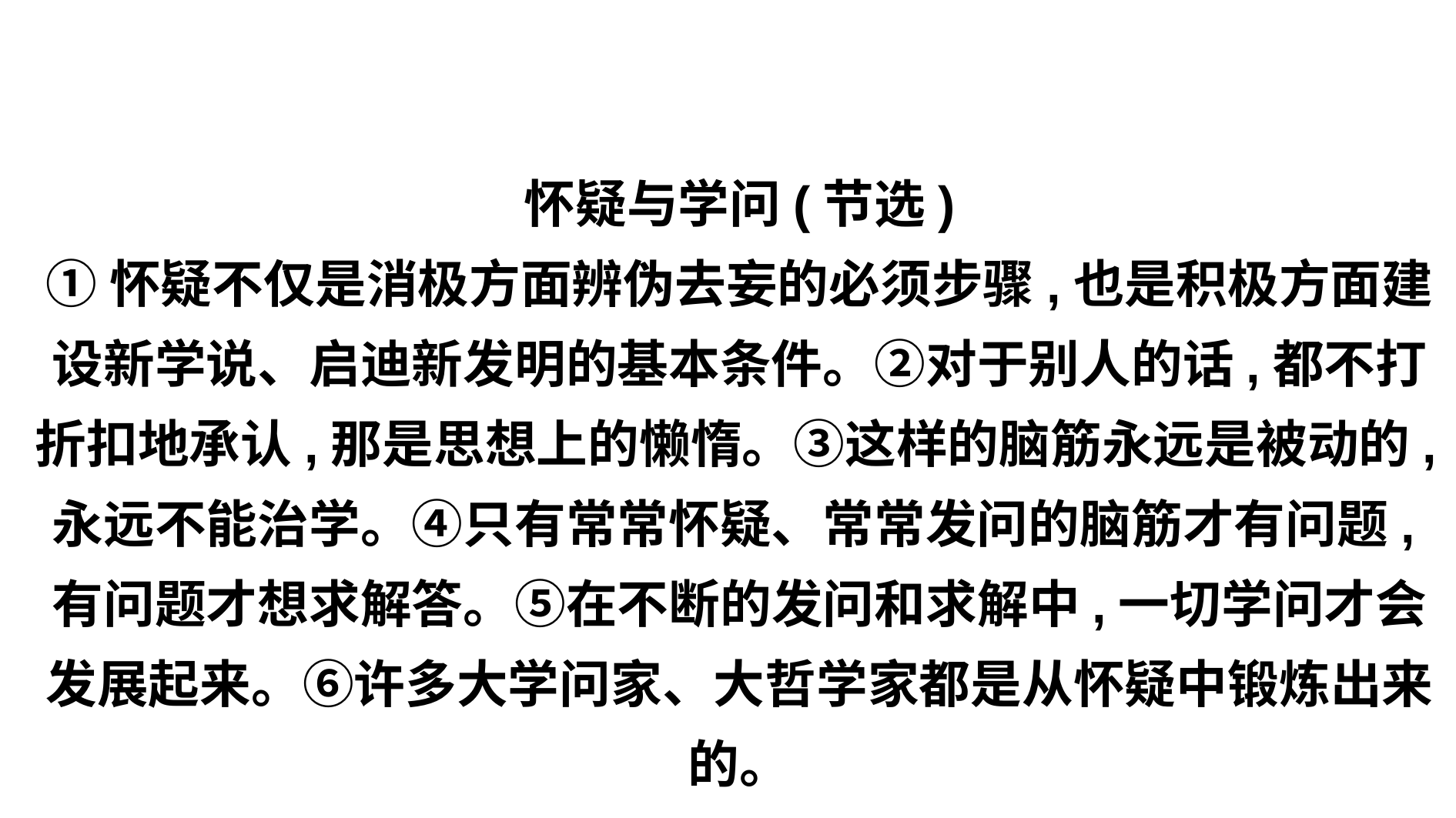

怀疑与学问(节选)
①怀疑不仅是消极方面辨伪去妄的必须步骤,也是积极方面建设新学说、启迪新发明的基本条件。②对于别人的话,都不打折扣地承认,那是思想上的懒惰。③这样的脑筋永远是被动的,永远不能治学。④只有常常怀疑、常常发问的脑筋才有问题,有问题才想求解答。⑤在不断的发问和求解中,一切学问才会发展起来。⑥许多大学问家、大哲学家都是从怀疑中锻炼出来的。